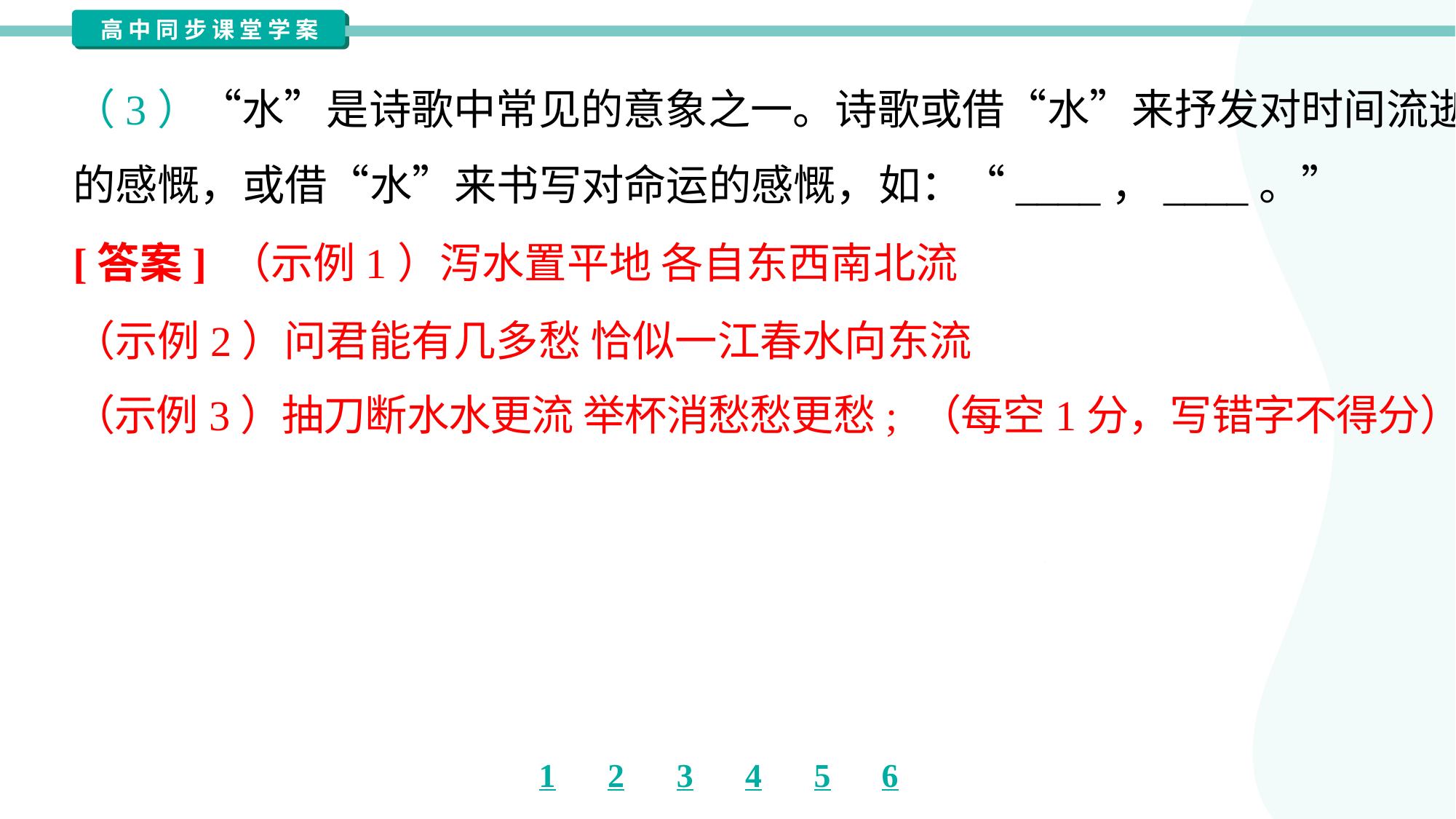

（3）“水”是诗歌中常见的意象之一。诗歌或借“水”来抒发对时间流逝
的感慨，或借“水”来书写对命运的感慨，如：“____，____。”
[答案] （示例1）泻水置平地 各自东西南北流
（示例2）问君能有几多愁 恰似一江春水向东流
（示例3）抽刀断水水更流 举杯消愁愁更愁; （每空1分，写错字不得分）